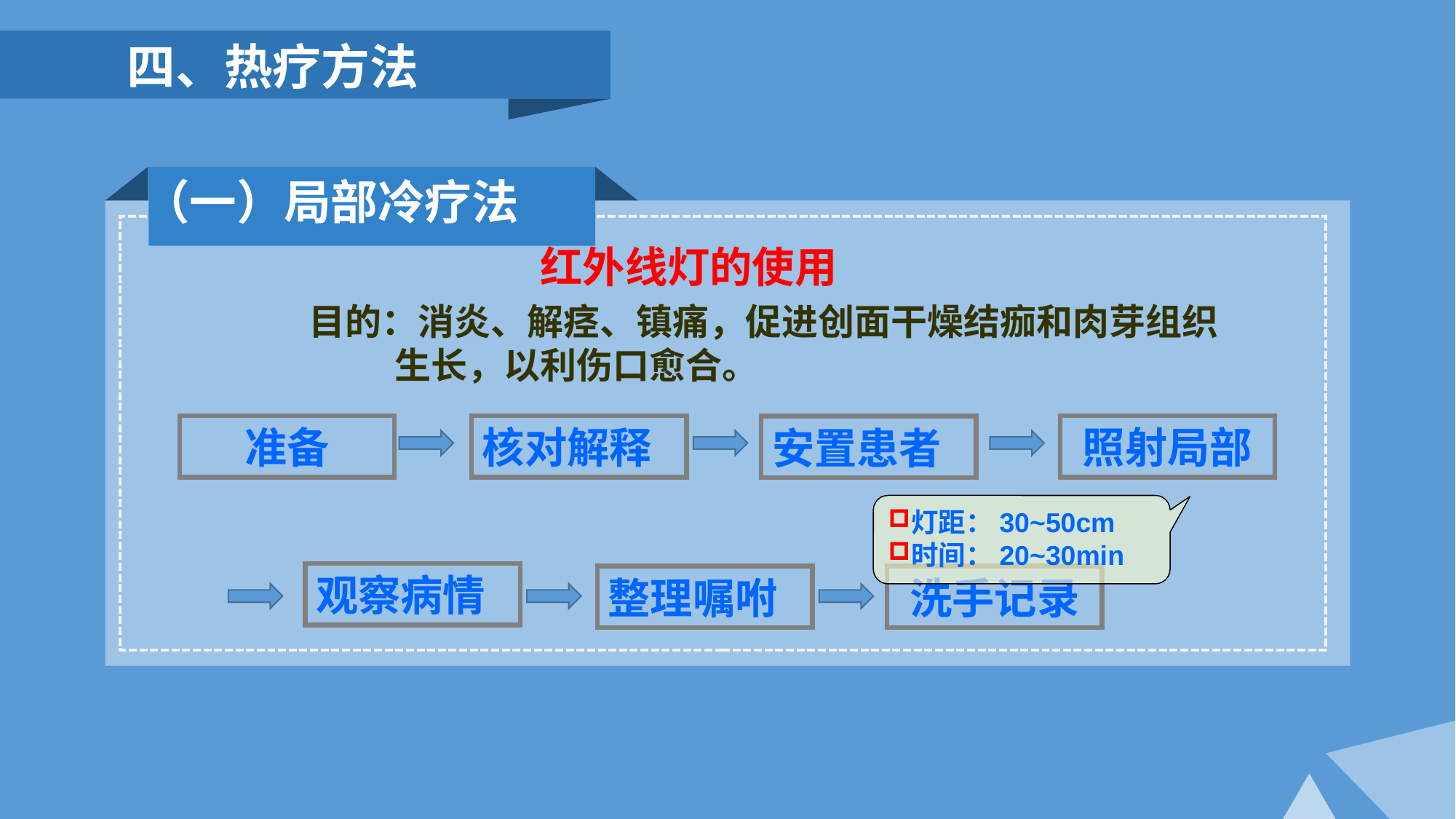

四、热疗方法

       （一）局部冷疗法

红外线灯的使用

目的：消炎、解痉、镇痛，促进创面干燥结痂和肉芽组织
          生长，以利伤口愈合。

核对解释
照射局部
准备
安置患者

灯距：30~50cm
时间：20~30min
观察病情
洗手记录
整理嘱咐